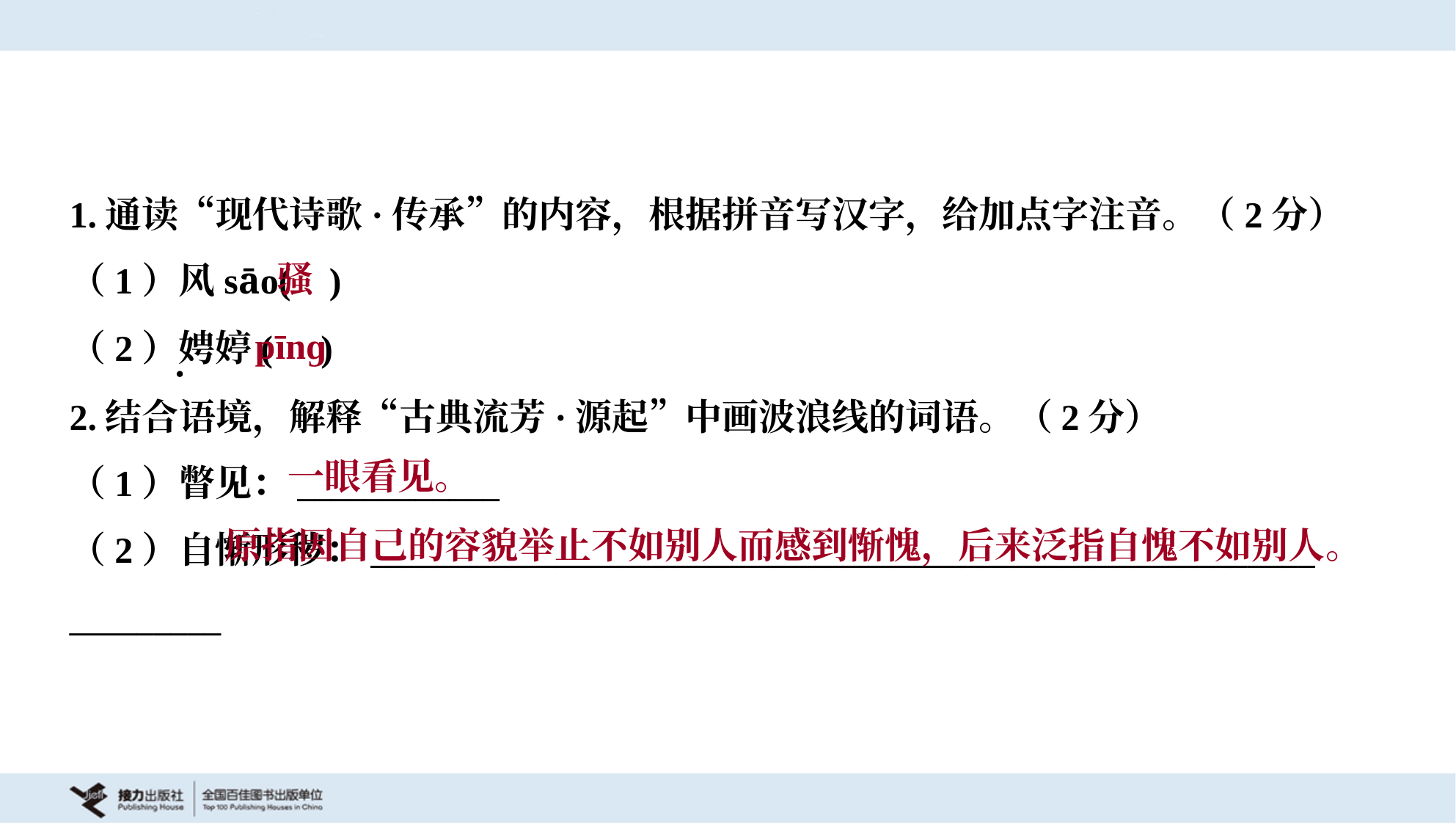

1.通读“现代诗歌·传承”的内容，根据拼音写汉字，给加点字注音。（2分）
（1）风sāo(    )
（2）娉婷(     )
骚
pīnɡ

2.结合语境，解释“古典流芳·源起”中画波浪线的词语。（2分）
一眼看见。
（1）瞥见：____________
（2）自惭形秽：________________________________________________________
_________
                原指因自己的容貌举止不如别人而感到惭愧，后来泛指自愧不如别人。